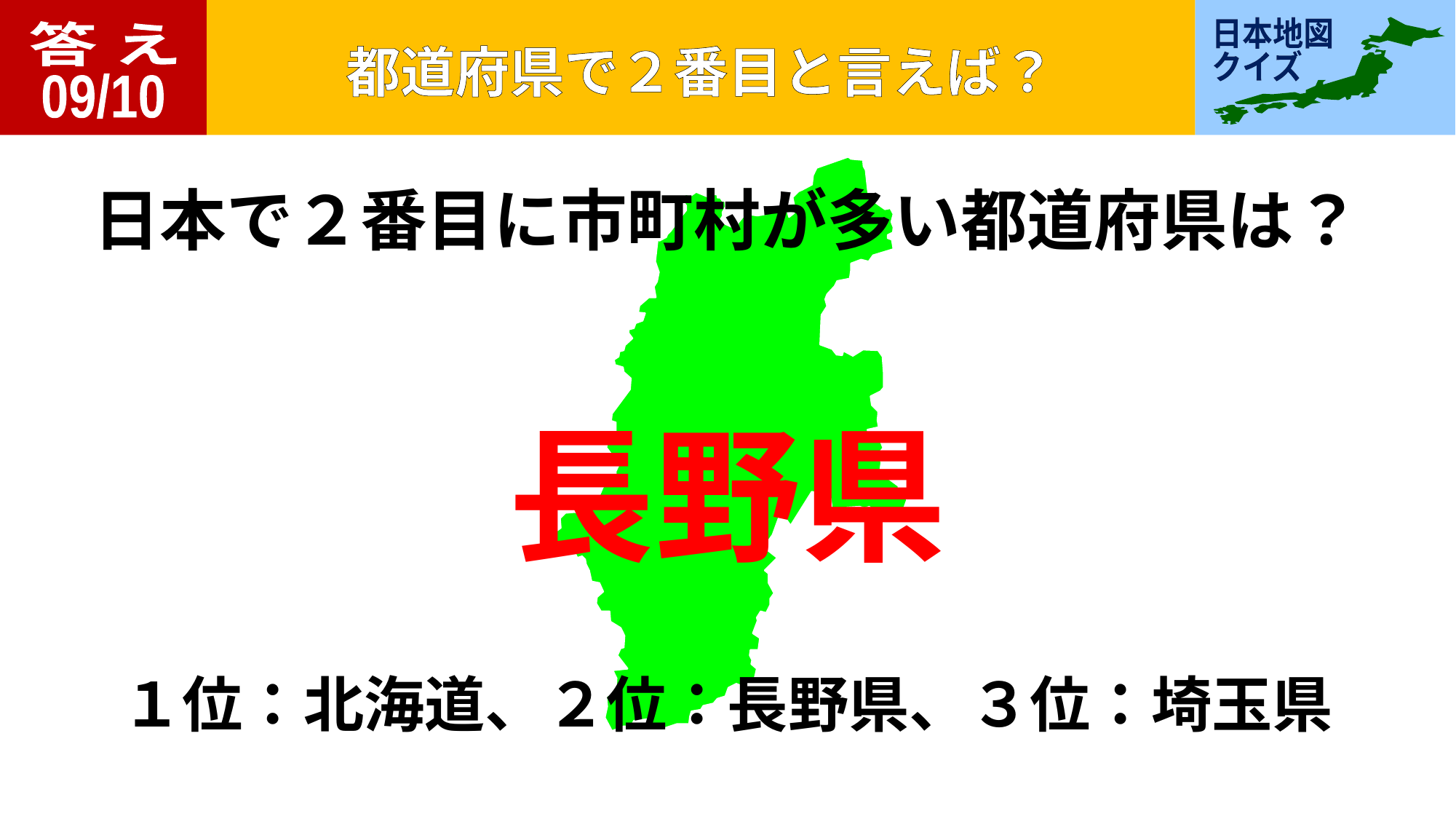

答 え
09/10

日本で２番目に市町村が多い都道府県は？
長野県
１位：北海道、２位：長野県、３位：埼玉県